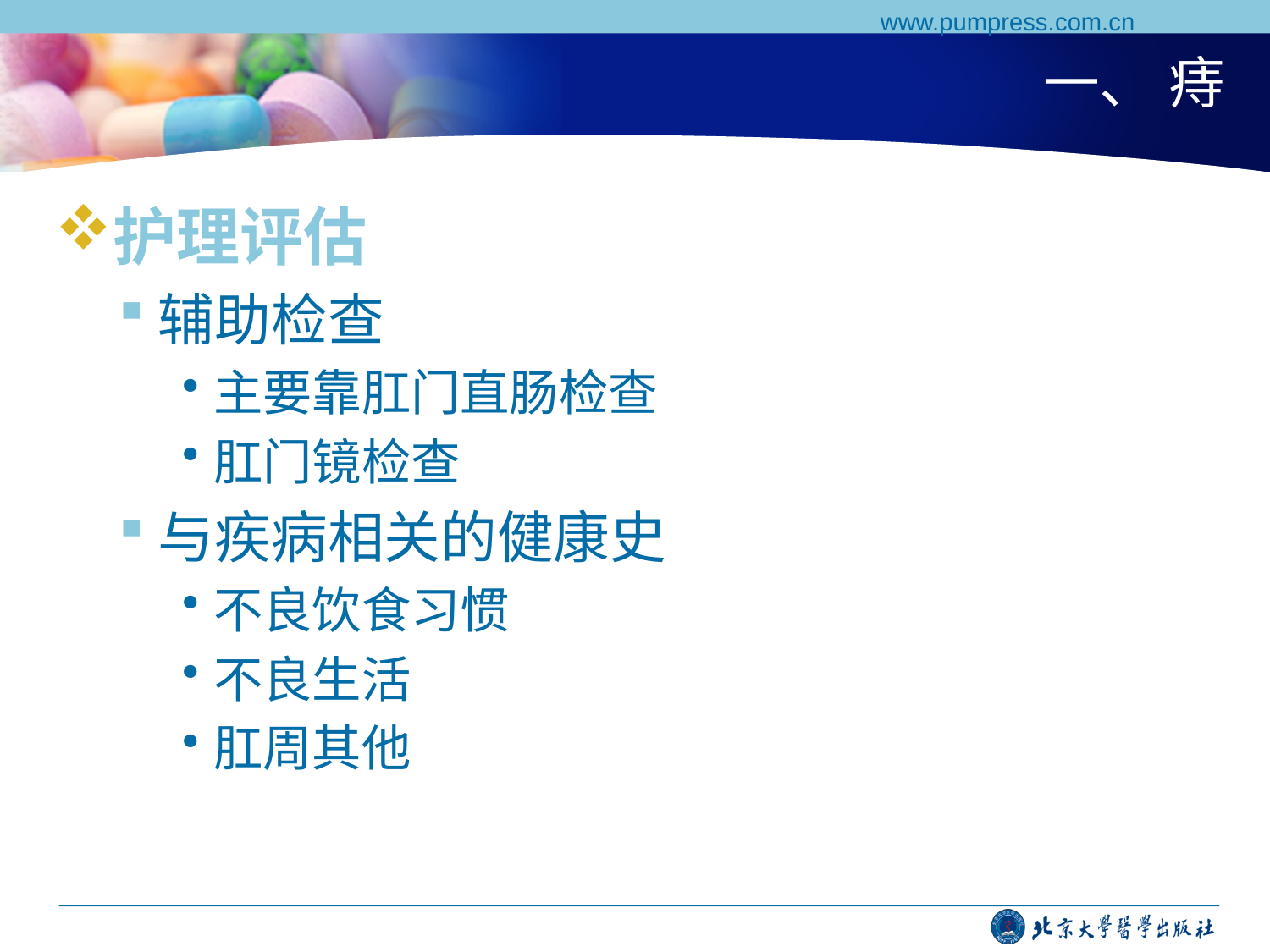

www.pumpress.com.cn
# 一、 痔
护理评估
辅助检查
主要靠肛门直肠检查
肛门镜检查
与疾病相关的健康史
不良饮食习惯
不良生活
肛周其他